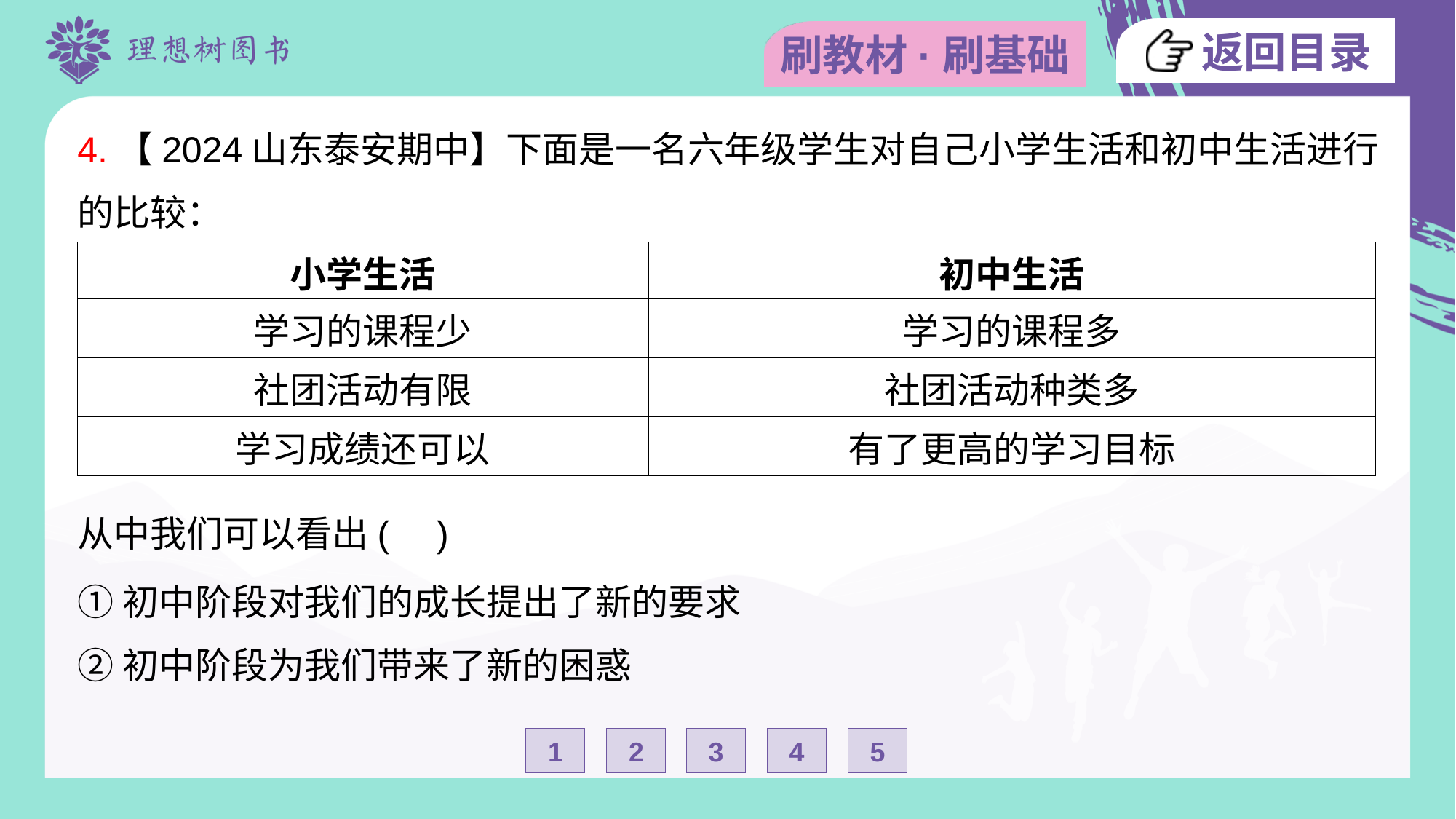

4.【2024山东泰安期中】下面是一名六年级学生对自己小学生活和初中生活进行
的比较：
| 小学生活 | 初中生活 |
| --- | --- |
| 学习的课程少 | 学习的课程多 |
| 社团活动有限 | 社团活动种类多 |
| 学习成绩还可以 | 有了更高的学习目标 |
从中我们可以看出(     )
①初中阶段对我们的成长提出了新的要求
②初中阶段为我们带来了新的困惑